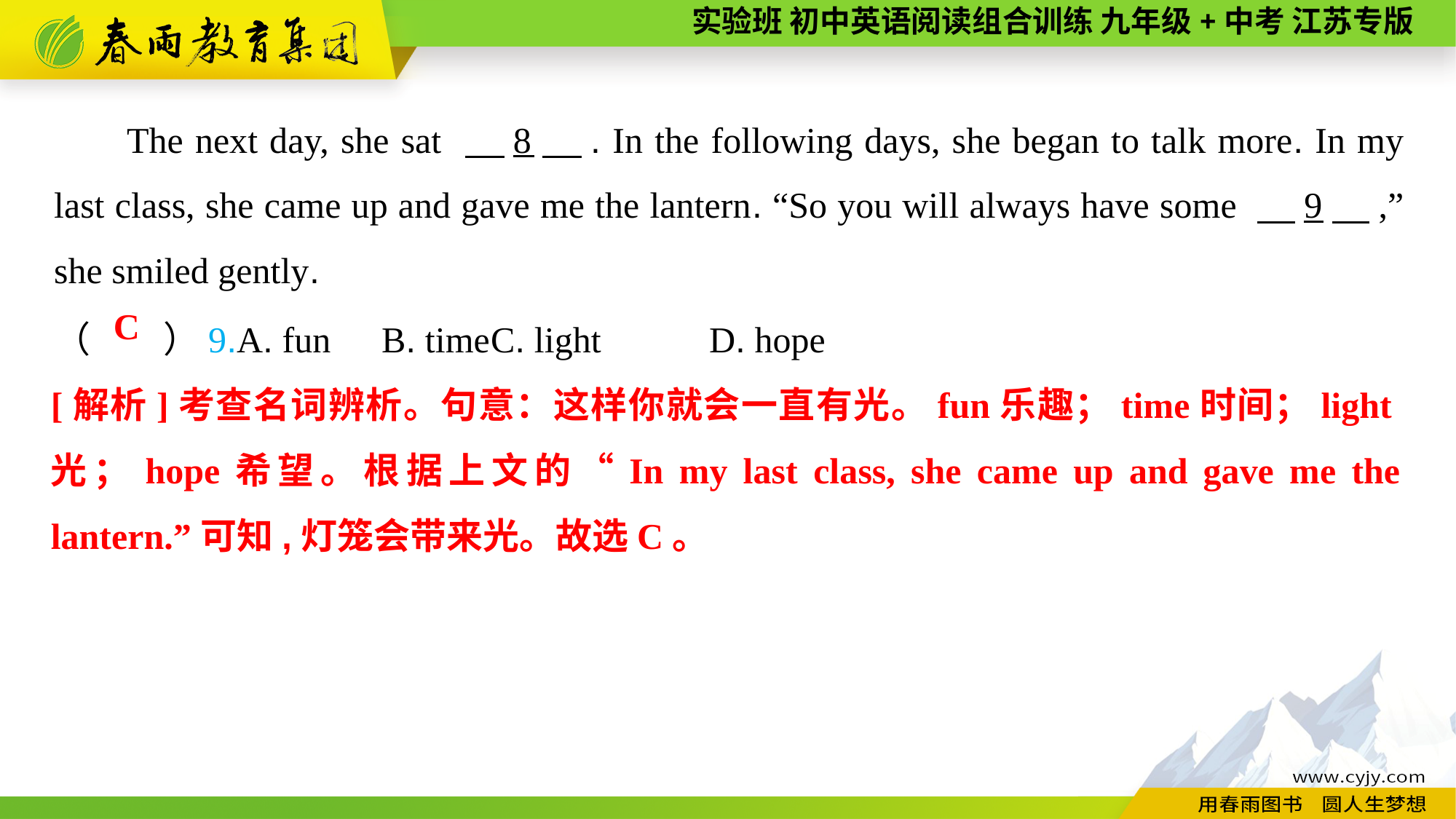

The next day, she sat 　8　. In the following days, she began to talk more. In my last class, she came up and gave me the lantern. “So you will always have some 　9　,” she smiled gently.
（　　）9.A. fun	B. time	C. light	D. hope
C
[解析]考查名词辨析。句意：这样你就会一直有光。fun乐趣；time时间；light光；hope希望。根据上文的“In my last class, she came up and gave me the lantern.”可知,灯笼会带来光。故选C。